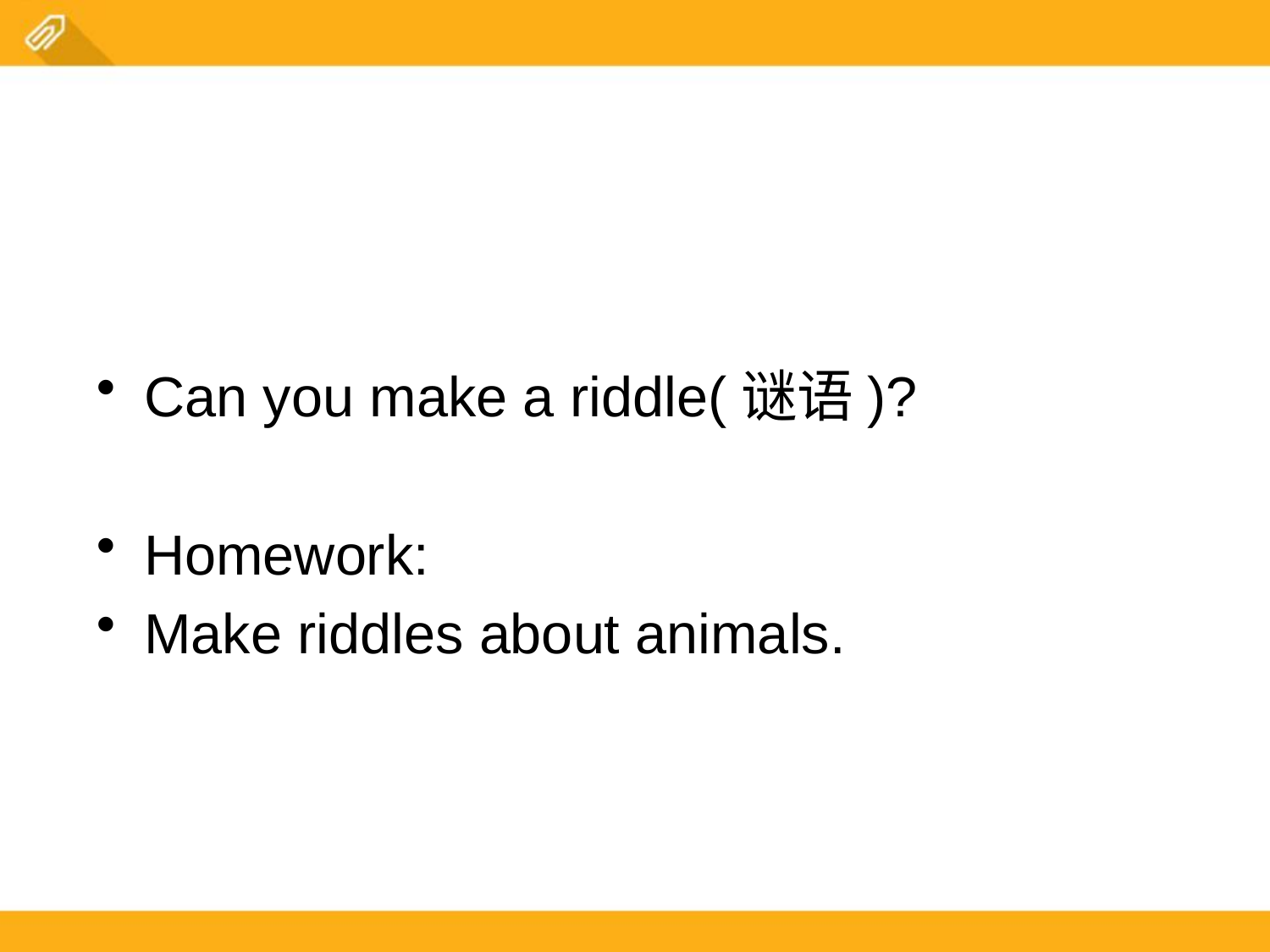

Can you make a riddle(谜语)?

Homework:
Make riddles about animals.